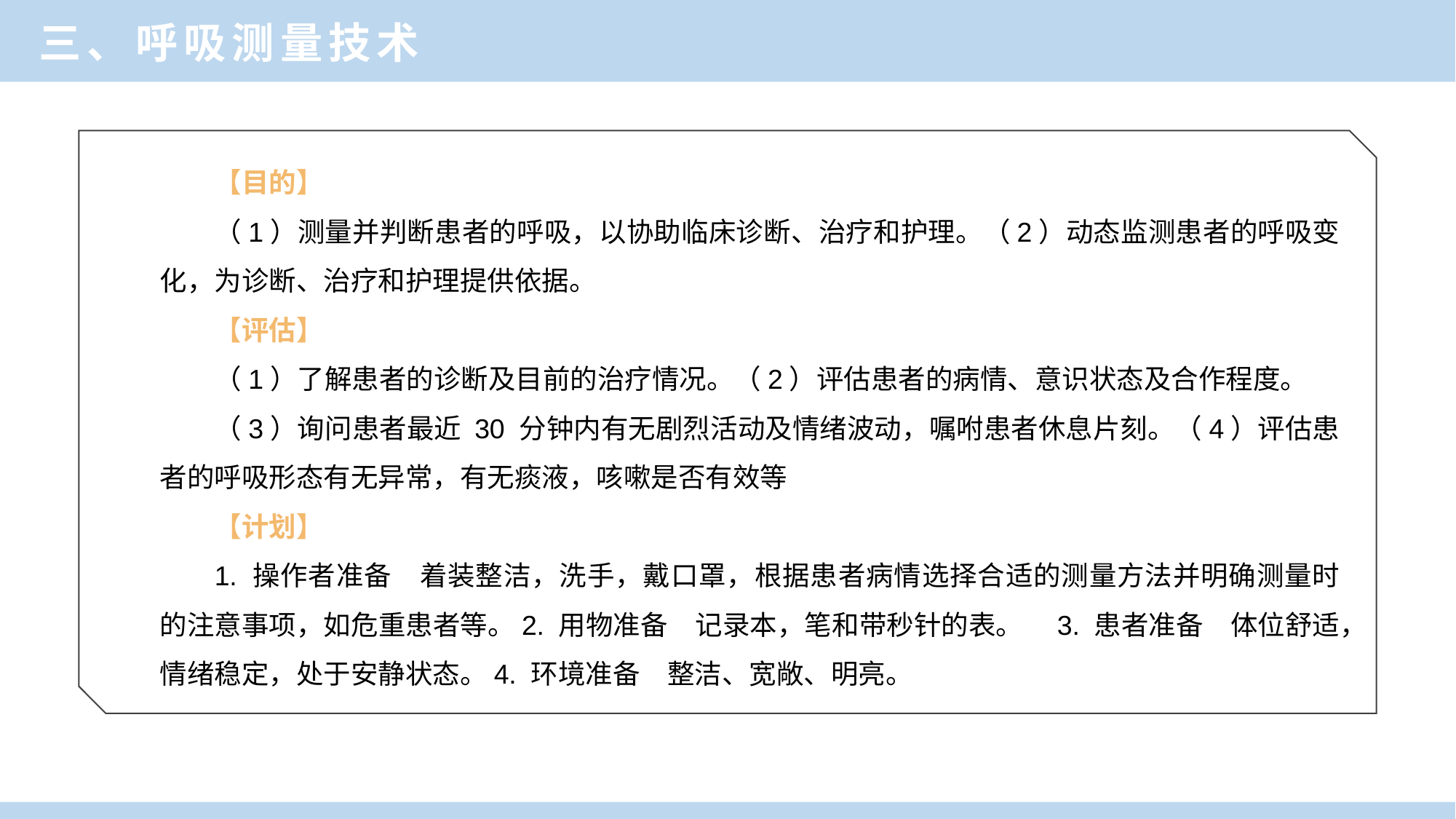

三、呼吸测量技术

【目的】
（1）测量并判断患者的呼吸，以协助临床诊断、治疗和护理。（2）动态监测患者的呼吸变化，为诊断、治疗和护理提供依据。
【评估】
（1）了解患者的诊断及目前的治疗情况。（2）评估患者的病情、意识状态及合作程度。
（3）询问患者最近 30 分钟内有无剧烈活动及情绪波动，嘱咐患者休息片刻。（4）评估患者的呼吸形态有无异常，有无痰液，咳嗽是否有效等
【计划】
1. 操作者准备　着装整洁，洗手，戴口罩，根据患者病情选择合适的测量方法并明确测量时的注意事项，如危重患者等。2. 用物准备　记录本，笔和带秒针的表。　3. 患者准备　体位舒适，情绪稳定，处于安静状态。4. 环境准备　整洁、宽敞、明亮。